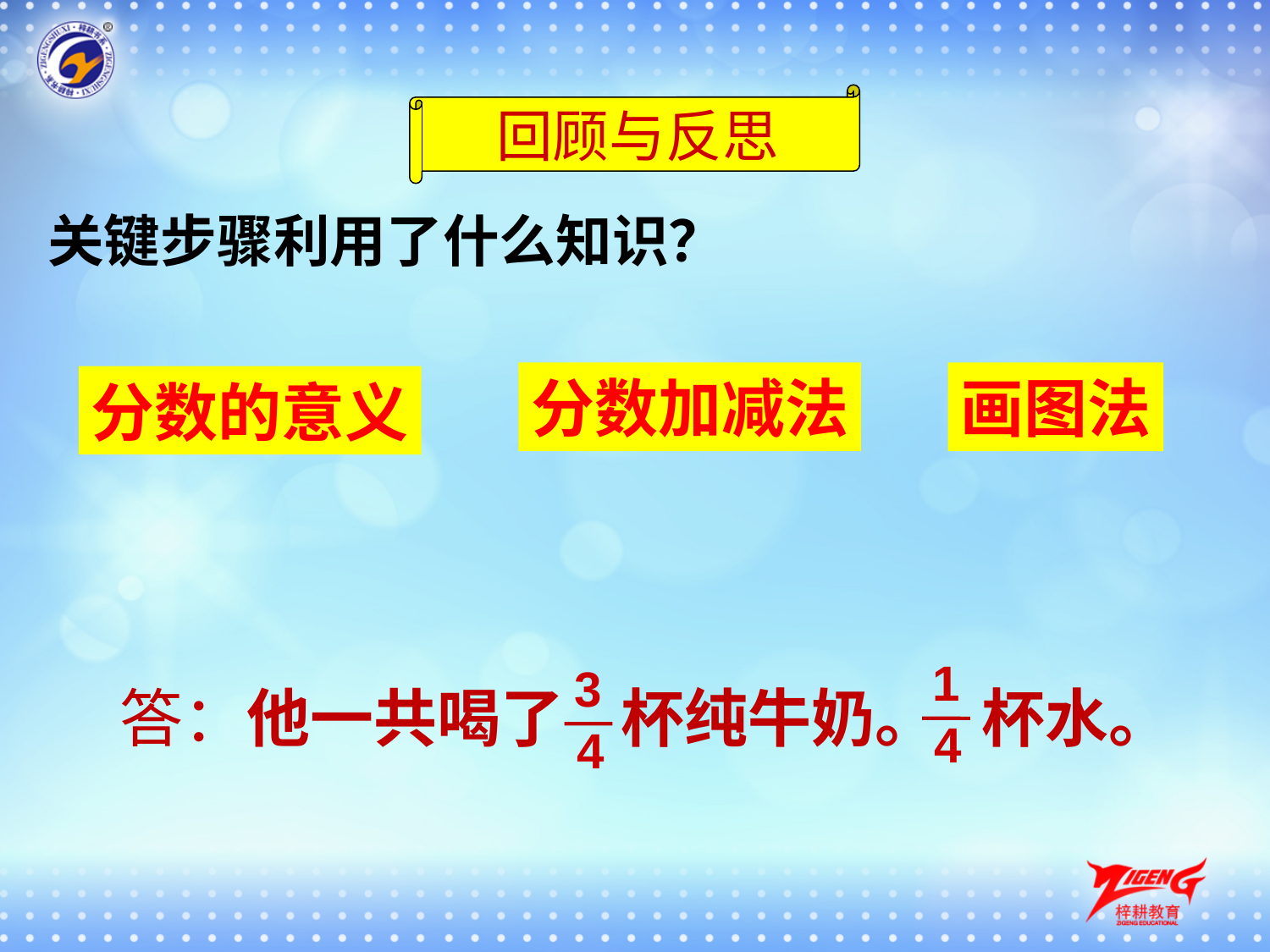

回顾与反思
关键步骤利用了什么知识？
画图法
分数加减法
分数的意义
1
4

3
4

    答：他一共喝了    杯纯牛奶。   杯水。